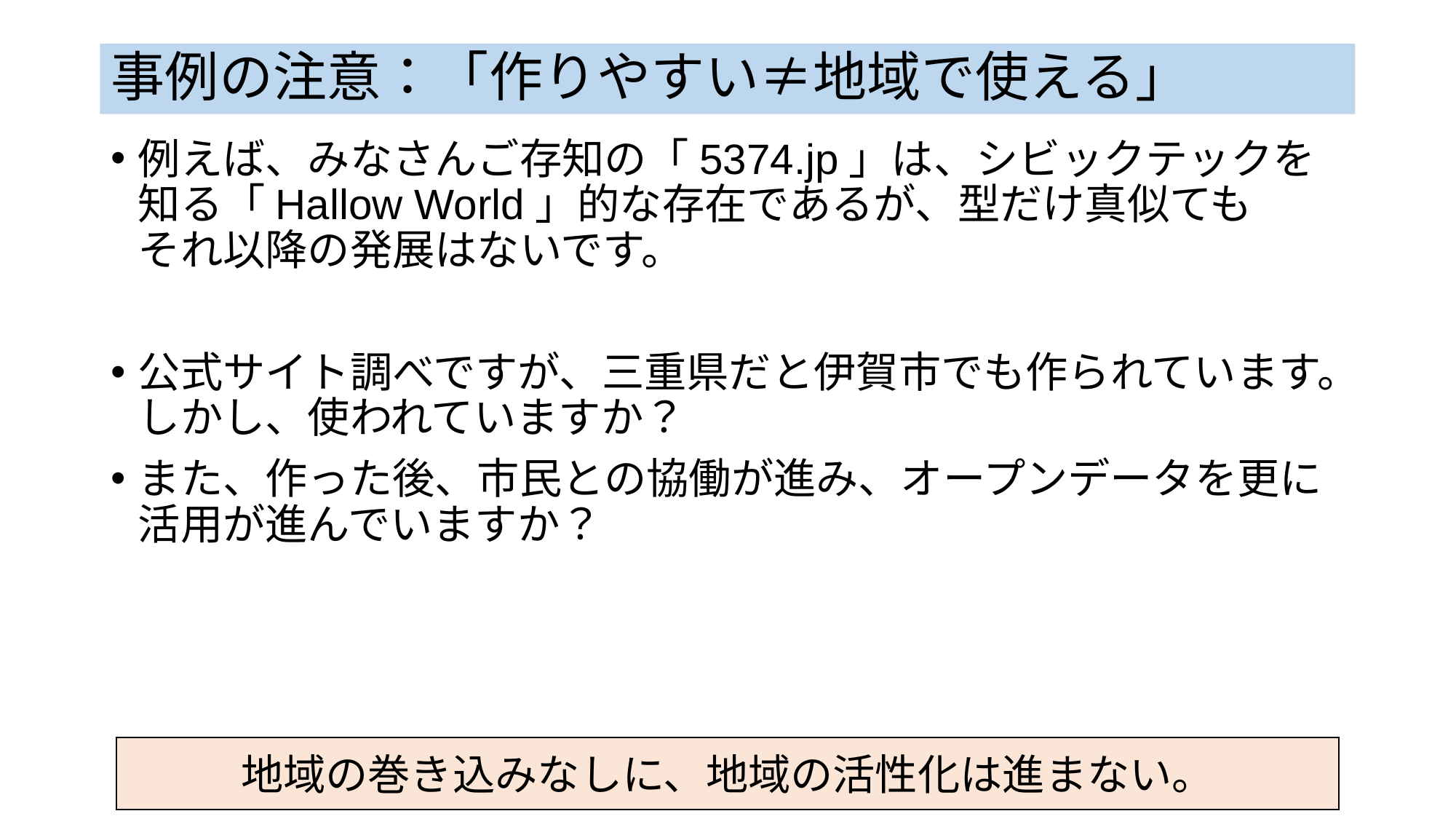

# 事例の注意：「作りやすい≠地域で使える」
例えば、みなさんご存知の「5374.jp」は、シビックテックを
知る「Hallow World」的な存在であるが、型だけ真似ても
それ以降の発展はないです。

公式サイト調べですが、三重県だと伊賀市でも作られています。しかし、使われていますか？
また、作った後、市民との協働が進み、オープンデータを更に活用が進んでいますか？
地域の巻き込みなしに、地域の活性化は進まない。